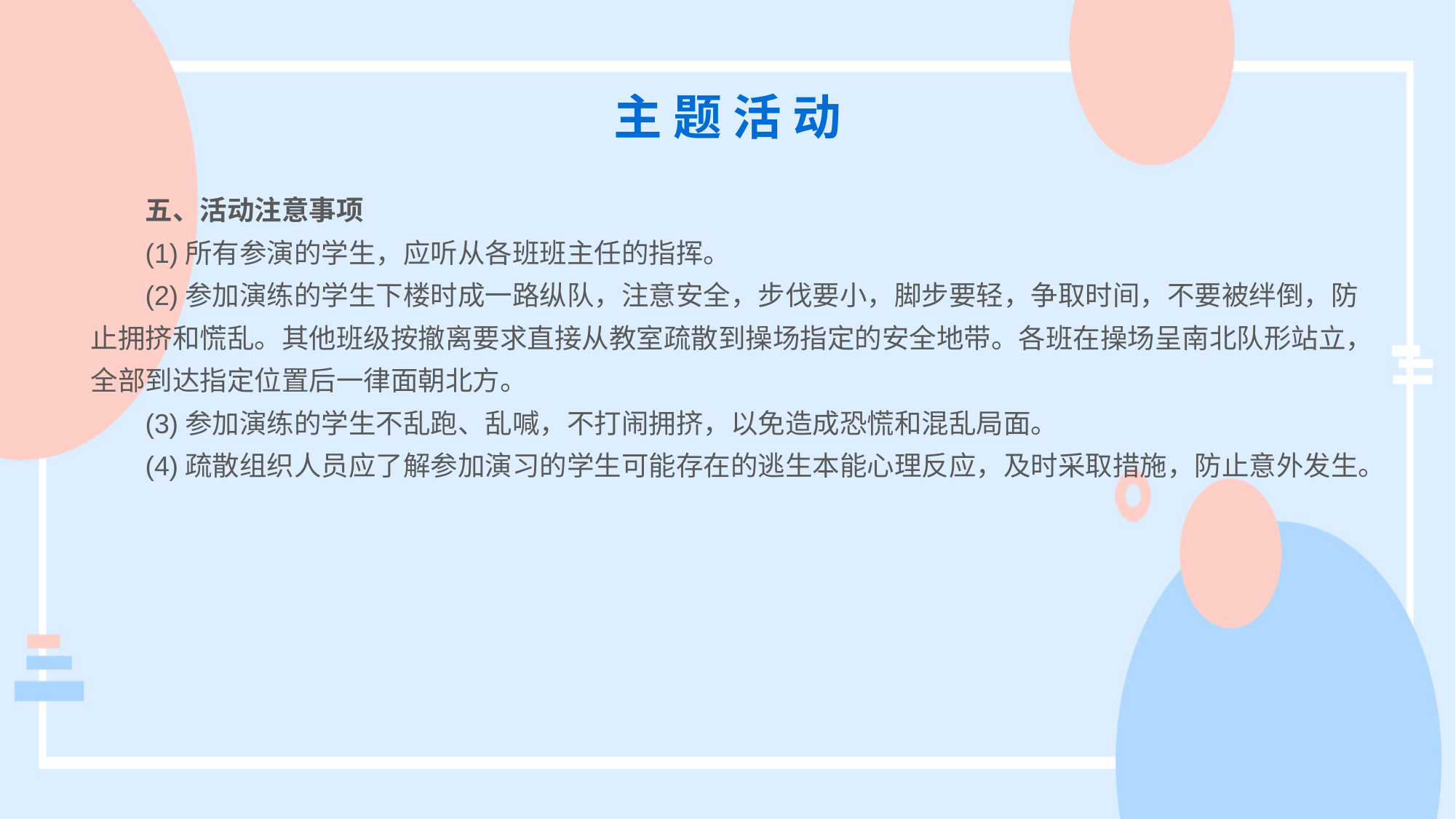

主 题 活 动
五、活动注意事项
(1)所有参演的学生，应听从各班班主任的指挥。
(2)参加演练的学生下楼时成一路纵队，注意安全，步伐要小，脚步要轻，争取时间，不要被绊倒，防止拥挤和慌乱。其他班级按撤离要求直接从教室疏散到操场指定的安全地带。各班在操场呈南北队形站立，全部到达指定位置后一律面朝北方。
(3)参加演练的学生不乱跑、乱喊，不打闹拥挤，以免造成恐慌和混乱局面。
(4)疏散组织人员应了解参加演习的学生可能存在的逃生本能心理反应，及时采取措施，防止意外发生。